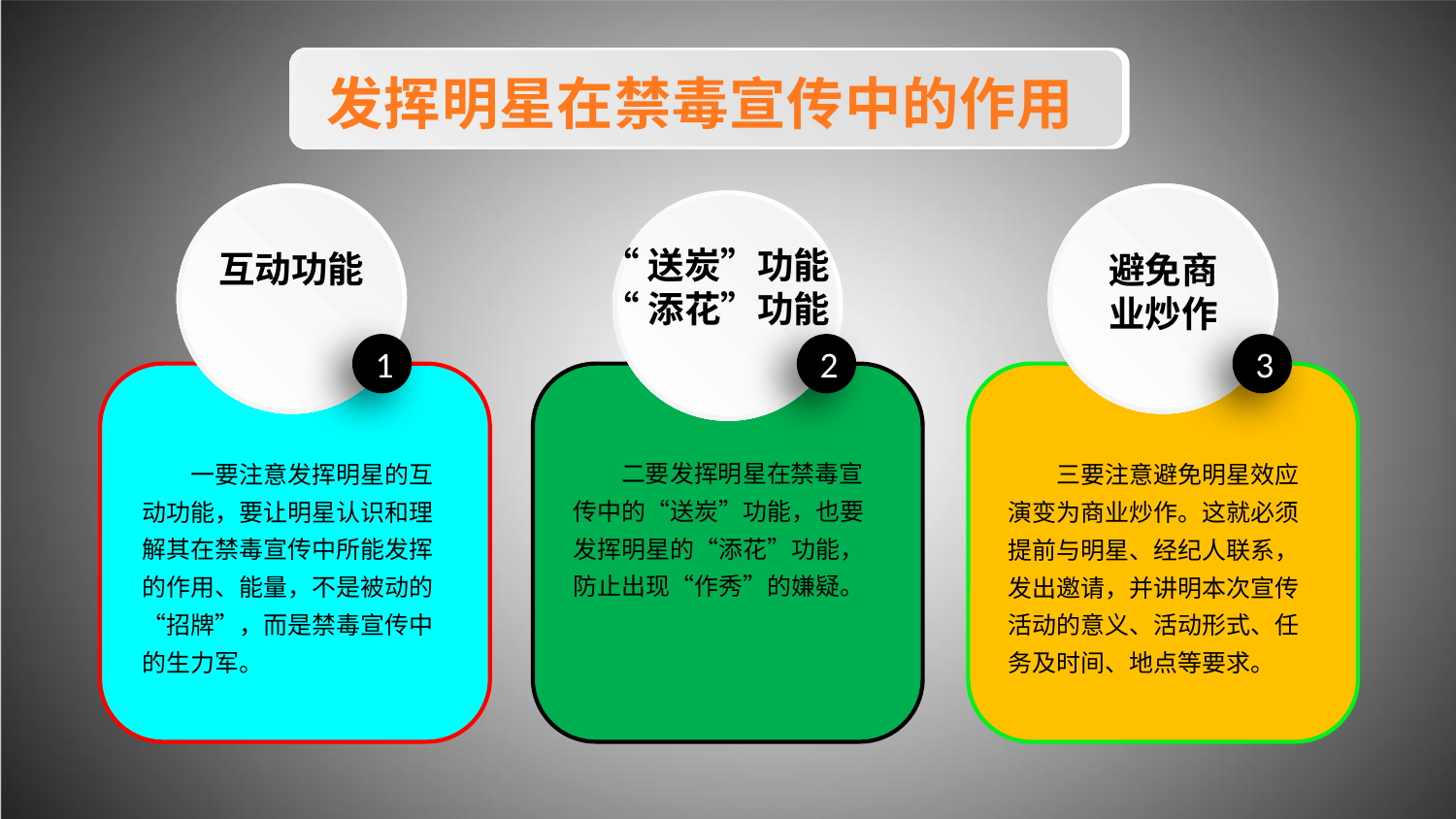

发挥明星在禁毒宣传中的作用

“送炭”功能
“添花”功能
互动功能
避免商业炒作
1
2
3

        二要发挥明星在禁毒宣传中的“送炭”功能，也要发挥明星的“添花”功能，防止出现“作秀”的嫌疑。
        一要注意发挥明星的互动功能，要让明星认识和理解其在禁毒宣传中所能发挥的作用、能量，不是被动的“招牌”，而是禁毒宣传中的生力军。
        三要注意避免明星效应演变为商业炒作。这就必须提前与明星、经纪人联系，发出邀请，并讲明本次宣传活动的意义、活动形式、任务及时间、地点等要求。